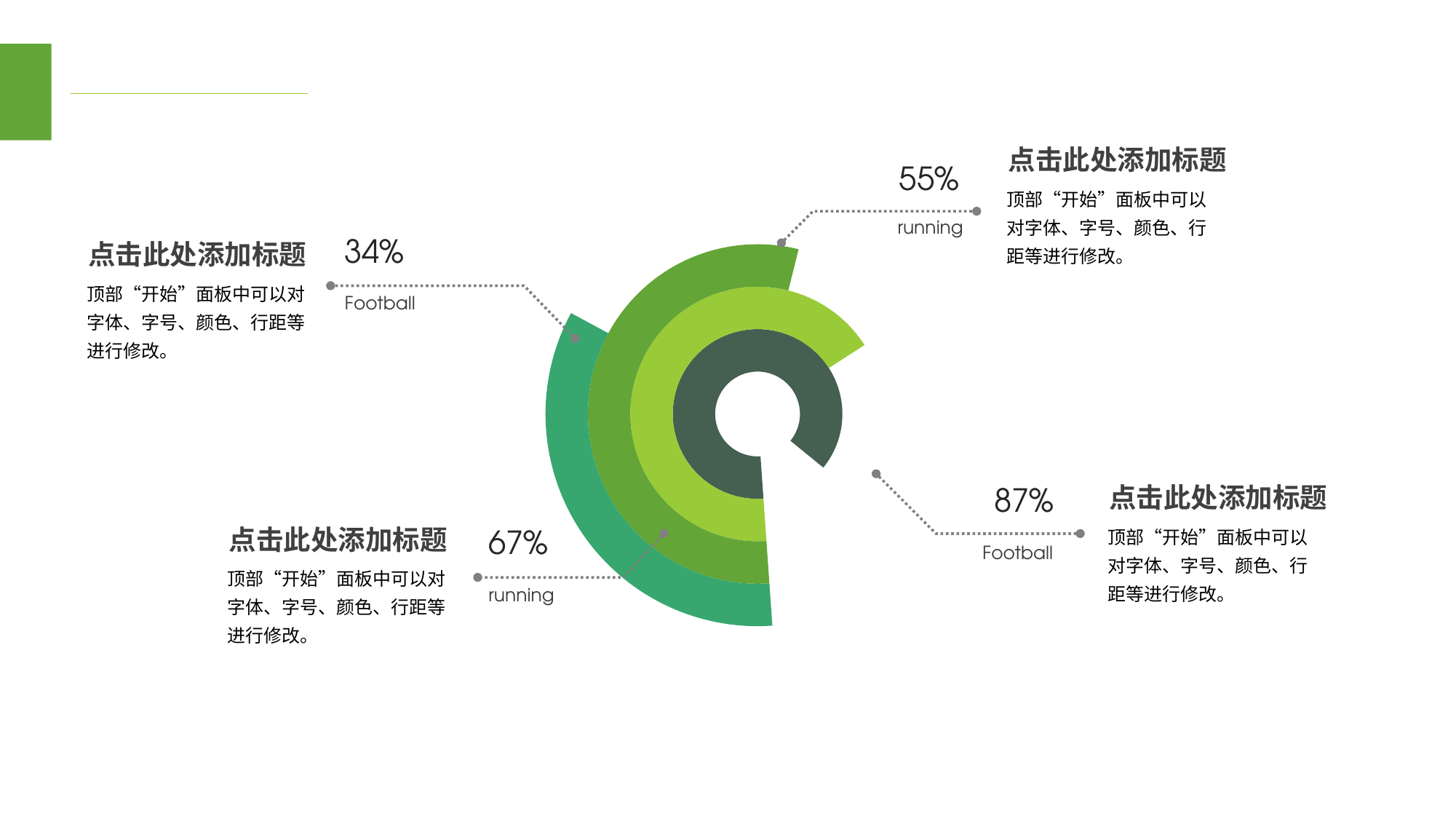

点击此处添加标题
55%
顶部“开始”面板中可以对字体、字号、颜色、行距等进行修改。

### Chart

| Category | 最内环 | 第二环 | 第三环 | 第四环 |
|---|---|---|---|---|
| 颜色部分 | 0.8700000000000001 | 0.6700000000000002 | 0.55 | 0.34 |
| 无色部分 | 0.13 | 0.33000000000000007 | 0.45 | 0.6600000000000001 |
running

34%
点击此处添加标题
顶部“开始”面板中可以对字体、字号、颜色、行距等进行修改。

Football

87%
点击此处添加标题
顶部“开始”面板中可以对字体、字号、颜色、行距等进行修改。
点击此处添加标题
67%

Football
顶部“开始”面板中可以对字体、字号、颜色、行距等进行修改。
running